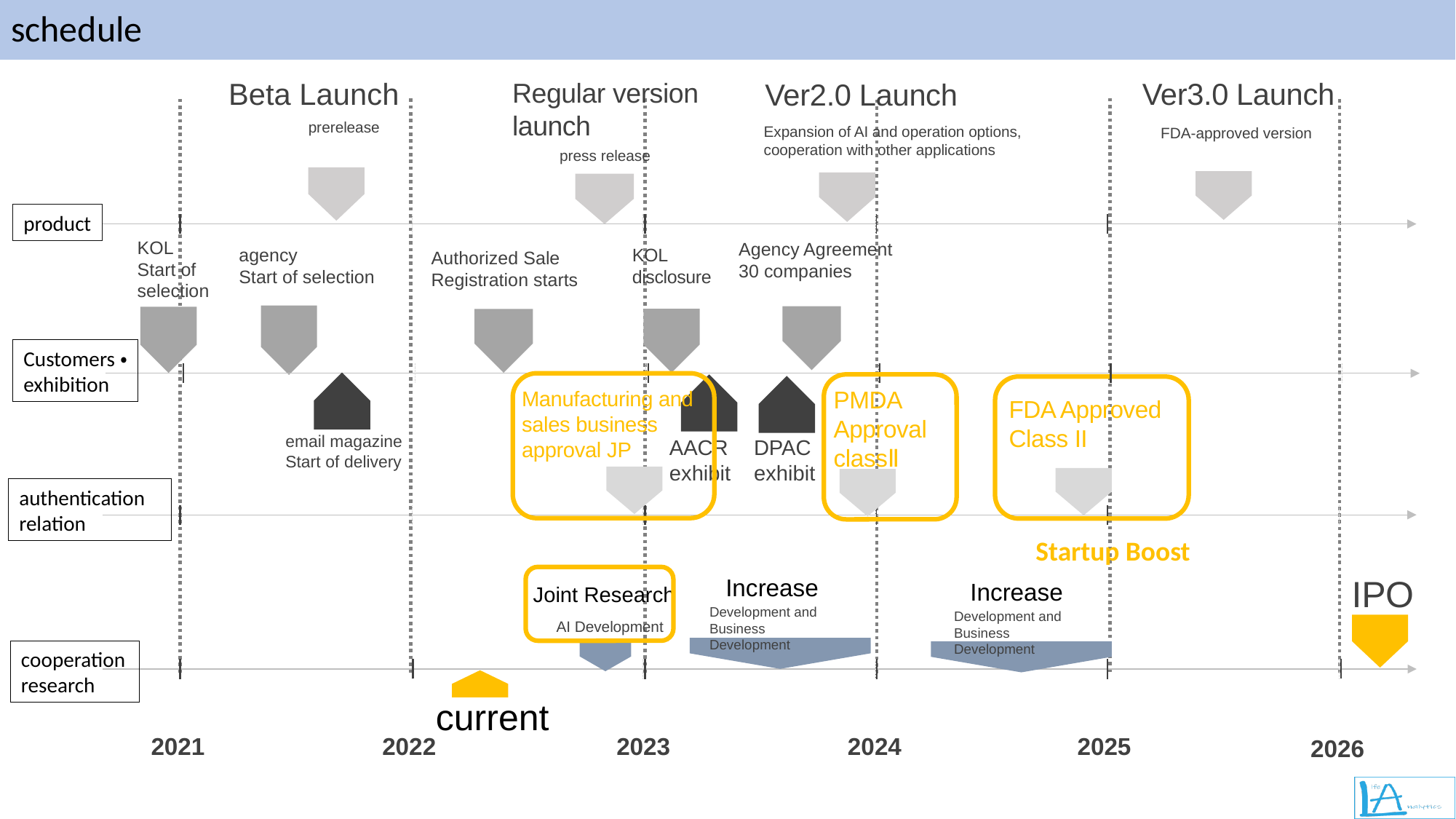

# schedule
Ver3.0 Launch
FDA-approved version

Beta Launch
prerelease

Regular version launch
press release

Ver2.0 Launch
Expansion of AI and operation options, cooperation with other applications

product
KOL
Start of selection

Agency Agreement
30 companies

KOL
disclosure

agency
Start of selection

Authorized Sale
Registration starts

小
Customers・
exhibition

email magazine
Start of delivery

AACR
exhibit

DPAC
exhibit

PMDA
Approval
classⅡ
Manufacturing and sales business
approval JP
FDA Approved
Class II

authentication
relation
Startup Boost

IPO

Development and Business Development

Increase

Development and Business Development
Increase
Joint Research
AI Development

cooperation
research
2021
2022
2023
2024

current
2025
2026